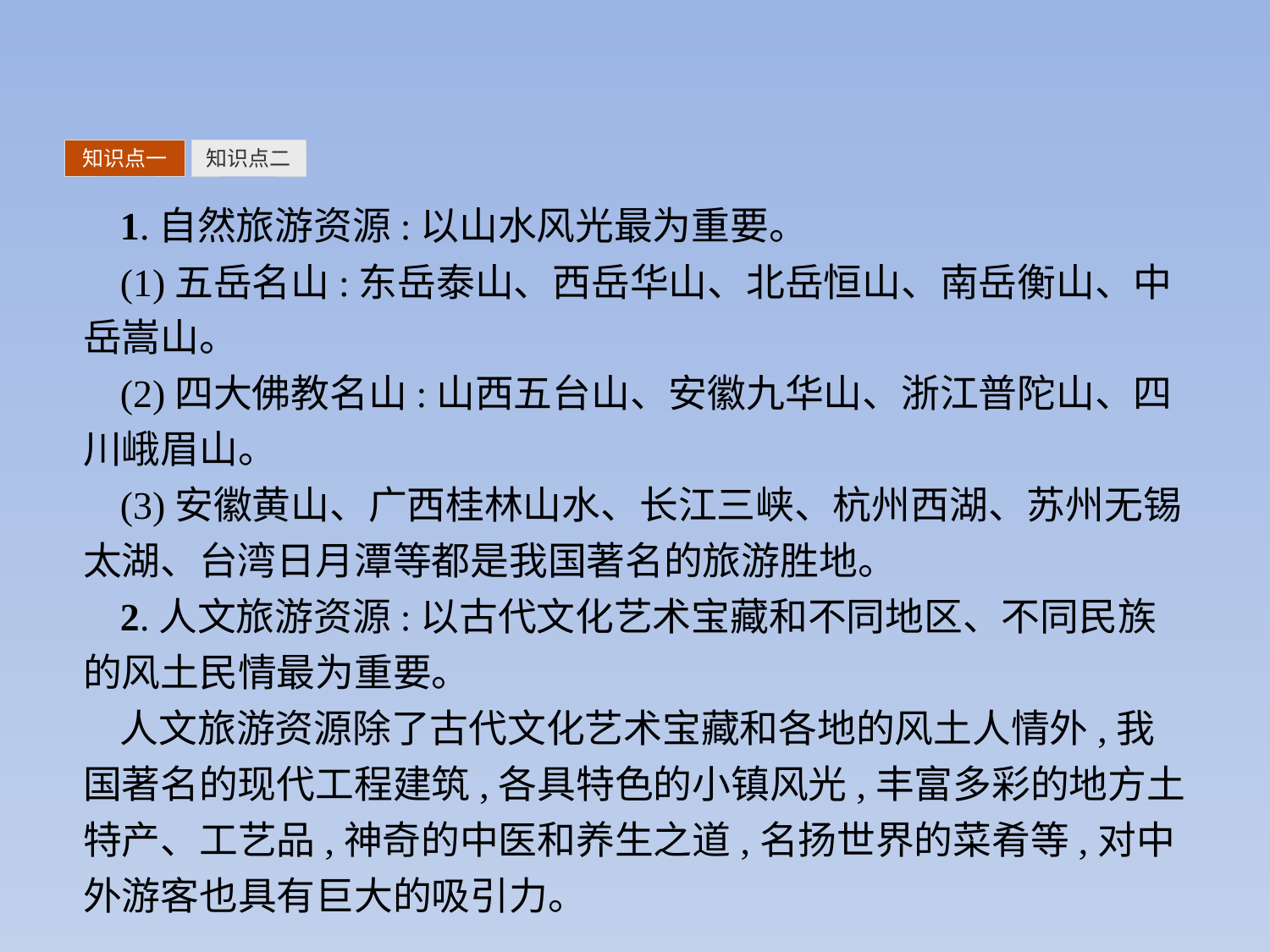

知识点一
知识点二
1.自然旅游资源:以山水风光最为重要。
(1)五岳名山:东岳泰山、西岳华山、北岳恒山、南岳衡山、中岳嵩山。
(2)四大佛教名山:山西五台山、安徽九华山、浙江普陀山、四川峨眉山。
(3)安徽黄山、广西桂林山水、长江三峡、杭州西湖、苏州无锡太湖、台湾日月潭等都是我国著名的旅游胜地。
2.人文旅游资源:以古代文化艺术宝藏和不同地区、不同民族的风土民情最为重要。
人文旅游资源除了古代文化艺术宝藏和各地的风土人情外,我国著名的现代工程建筑,各具特色的小镇风光,丰富多彩的地方土特产、工艺品,神奇的中医和养生之道,名扬世界的菜肴等,对中外游客也具有巨大的吸引力。